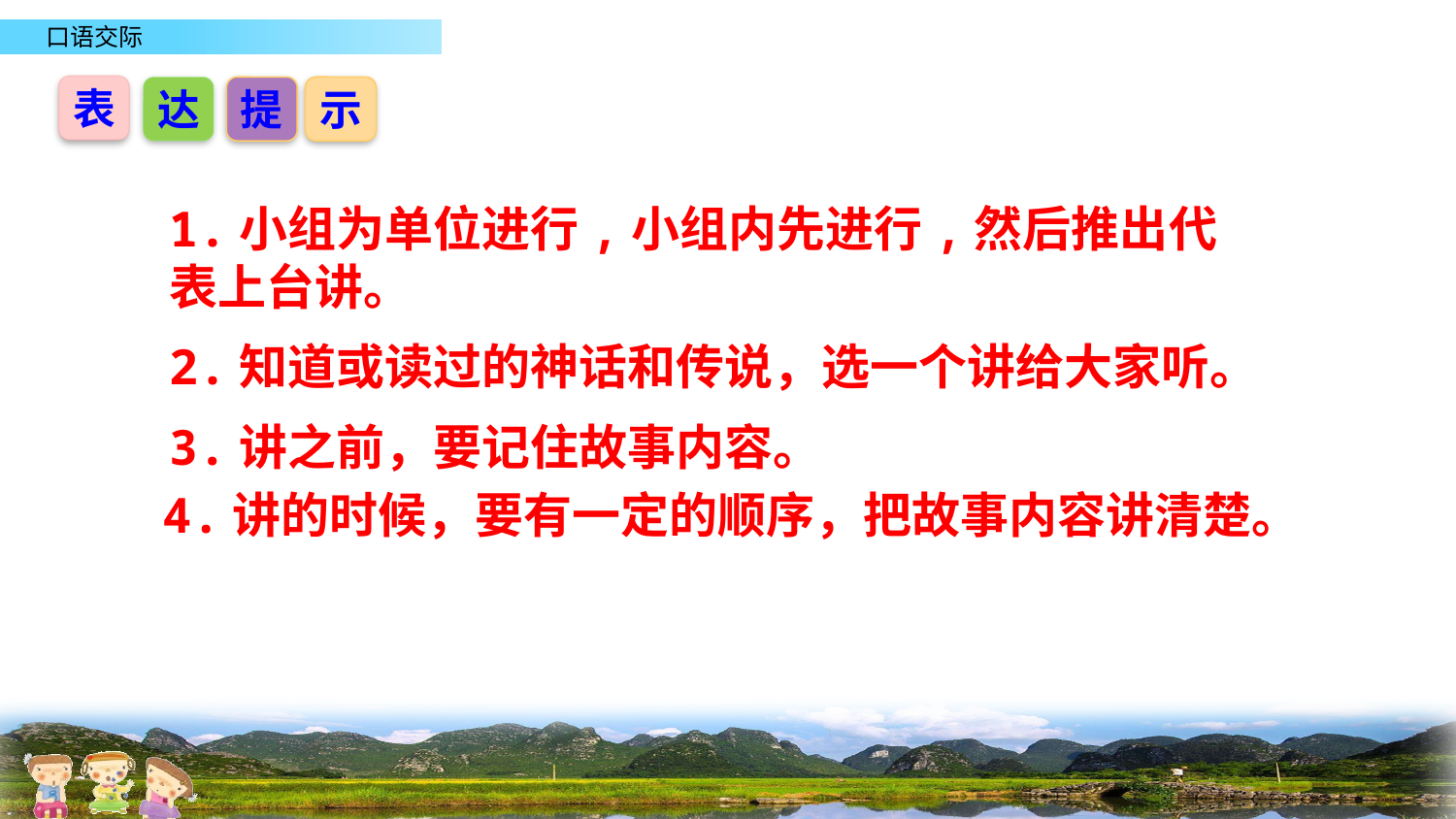

表
达
提
示
1.小组为单位进行,小组内先进行,然后推出代表上台讲。

2.知道或读过的神话和传说，选一个讲给大家听。
3.讲之前，要记住故事内容。
4.讲的时候，要有一定的顺序，把故事内容讲清楚。